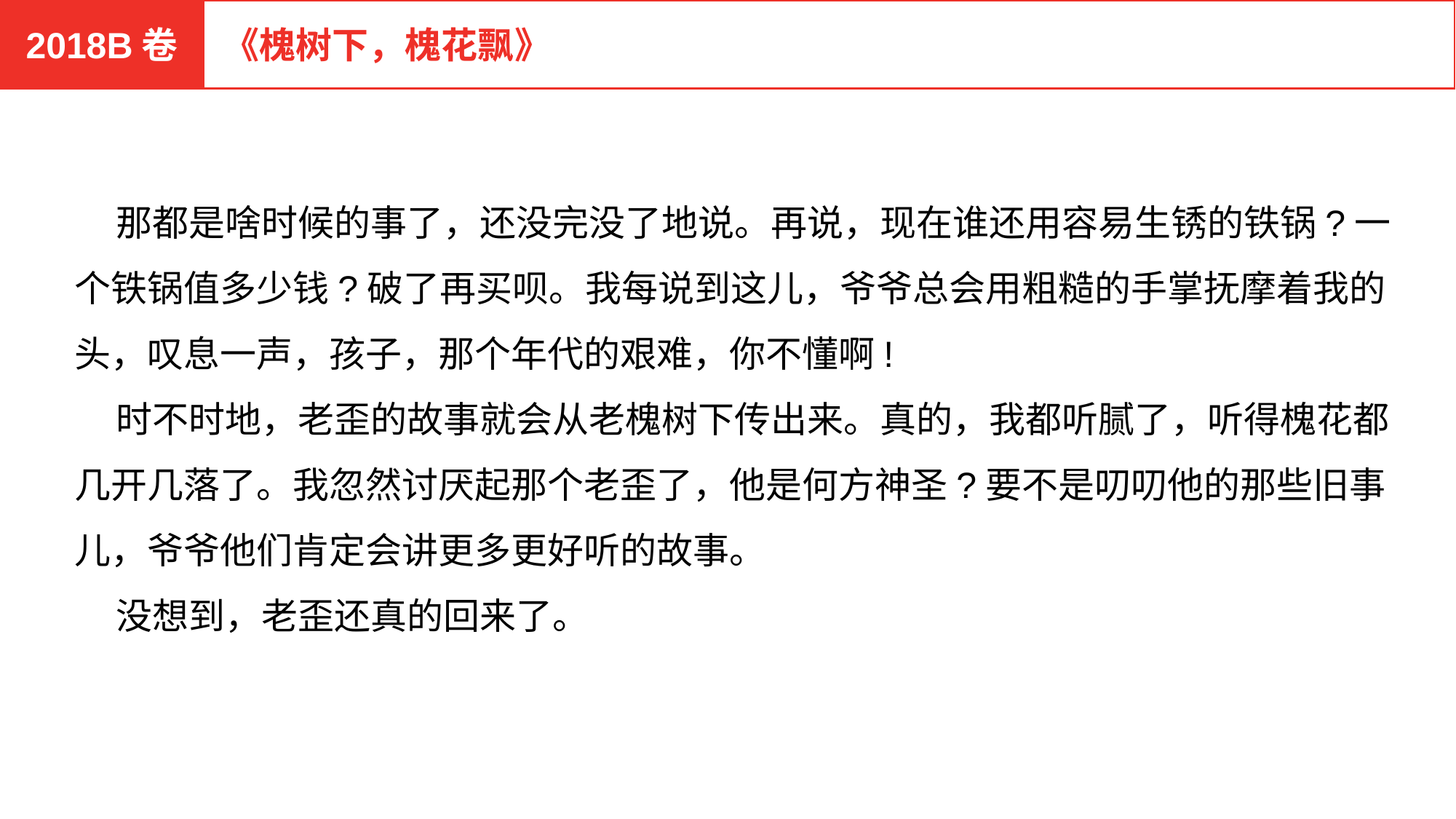

2018B卷
《槐树下，槐花飘》
    那都是啥时候的事了，还没完没了地说。再说，现在谁还用容易生锈的铁锅?一个铁锅值多少钱?破了再买呗。我每说到这儿，爷爷总会用粗糙的手掌抚摩着我的头，叹息一声，孩子，那个年代的艰难，你不懂啊!
    时不时地，老歪的故事就会从老槐树下传出来。真的，我都听腻了，听得槐花都几开几落了。我忽然讨厌起那个老歪了，他是何方神圣?要不是叨叨他的那些旧事儿，爷爷他们肯定会讲更多更好听的故事。
    没想到，老歪还真的回来了。